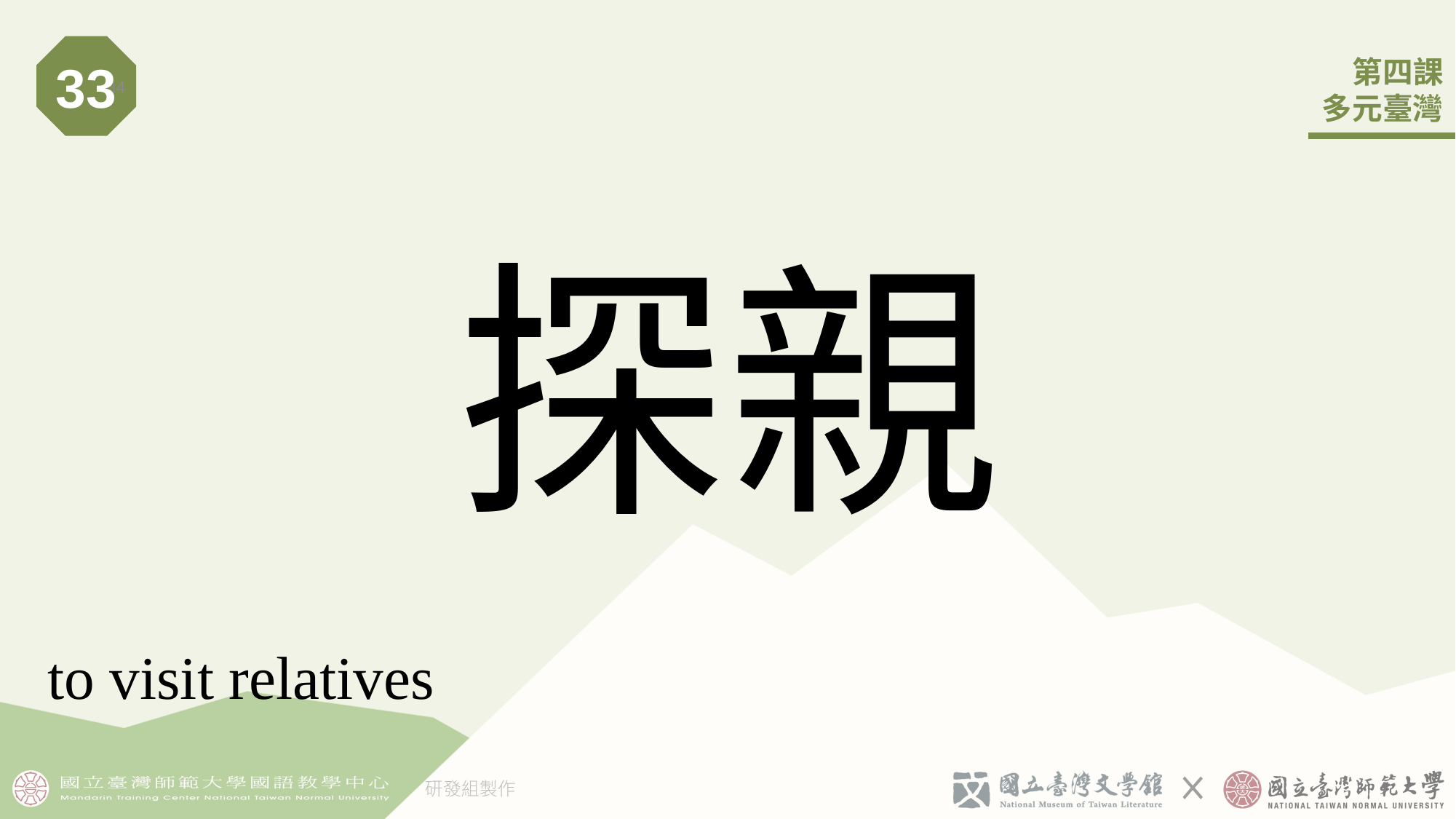

33
34
# 探親
to visit relatives